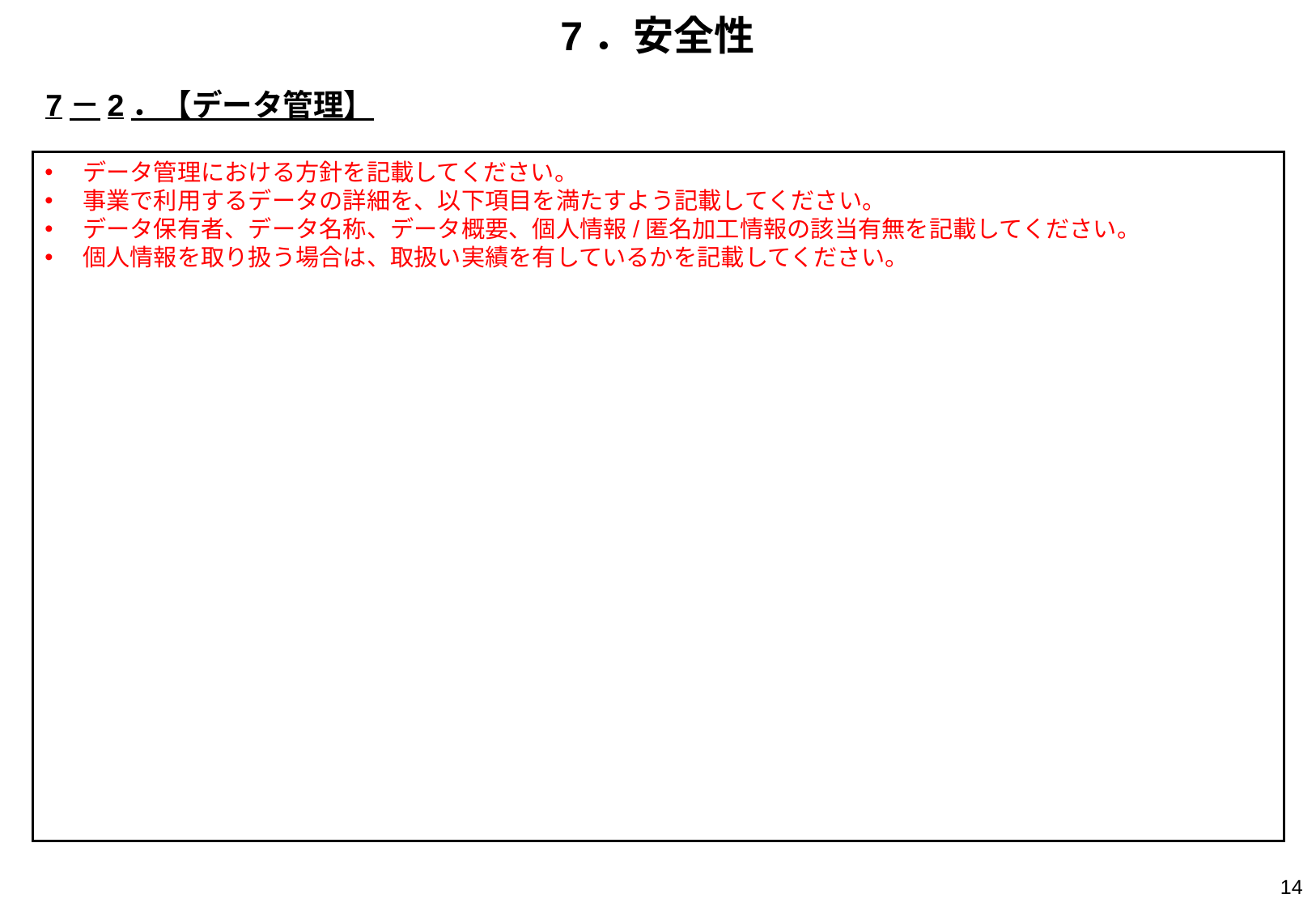

# 7．安全性
7－2．【データ管理】
データ管理における方針を記載してください。
事業で利用するデータの詳細を、以下項目を満たすよう記載してください。
データ保有者、データ名称、データ概要、個人情報/匿名加工情報の該当有無を記載してください。
個人情報を取り扱う場合は、取扱い実績を有しているかを記載してください。

14